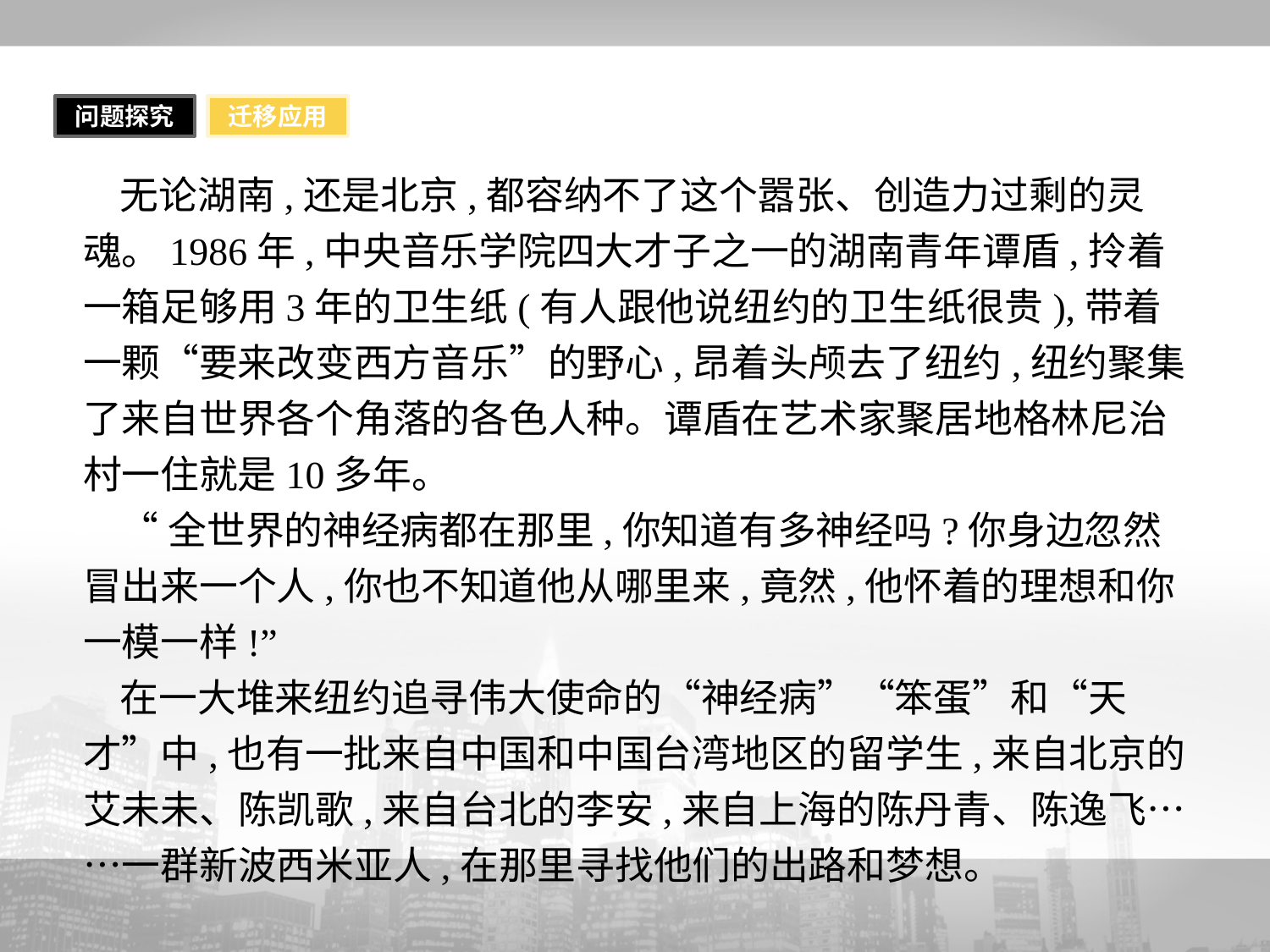

问题探究
迁移应用
无论湖南,还是北京,都容纳不了这个嚣张、创造力过剩的灵魂。1986年,中央音乐学院四大才子之一的湖南青年谭盾,拎着一箱足够用3年的卫生纸(有人跟他说纽约的卫生纸很贵),带着一颗“要来改变西方音乐”的野心,昂着头颅去了纽约,纽约聚集了来自世界各个角落的各色人种。谭盾在艺术家聚居地格林尼治村一住就是10多年。
“全世界的神经病都在那里,你知道有多神经吗?你身边忽然冒出来一个人,你也不知道他从哪里来,竟然,他怀着的理想和你一模一样!”
在一大堆来纽约追寻伟大使命的“神经病”“笨蛋”和“天才”中,也有一批来自中国和中国台湾地区的留学生,来自北京的艾未未、陈凯歌,来自台北的李安,来自上海的陈丹青、陈逸飞……一群新波西米亚人,在那里寻找他们的出路和梦想。